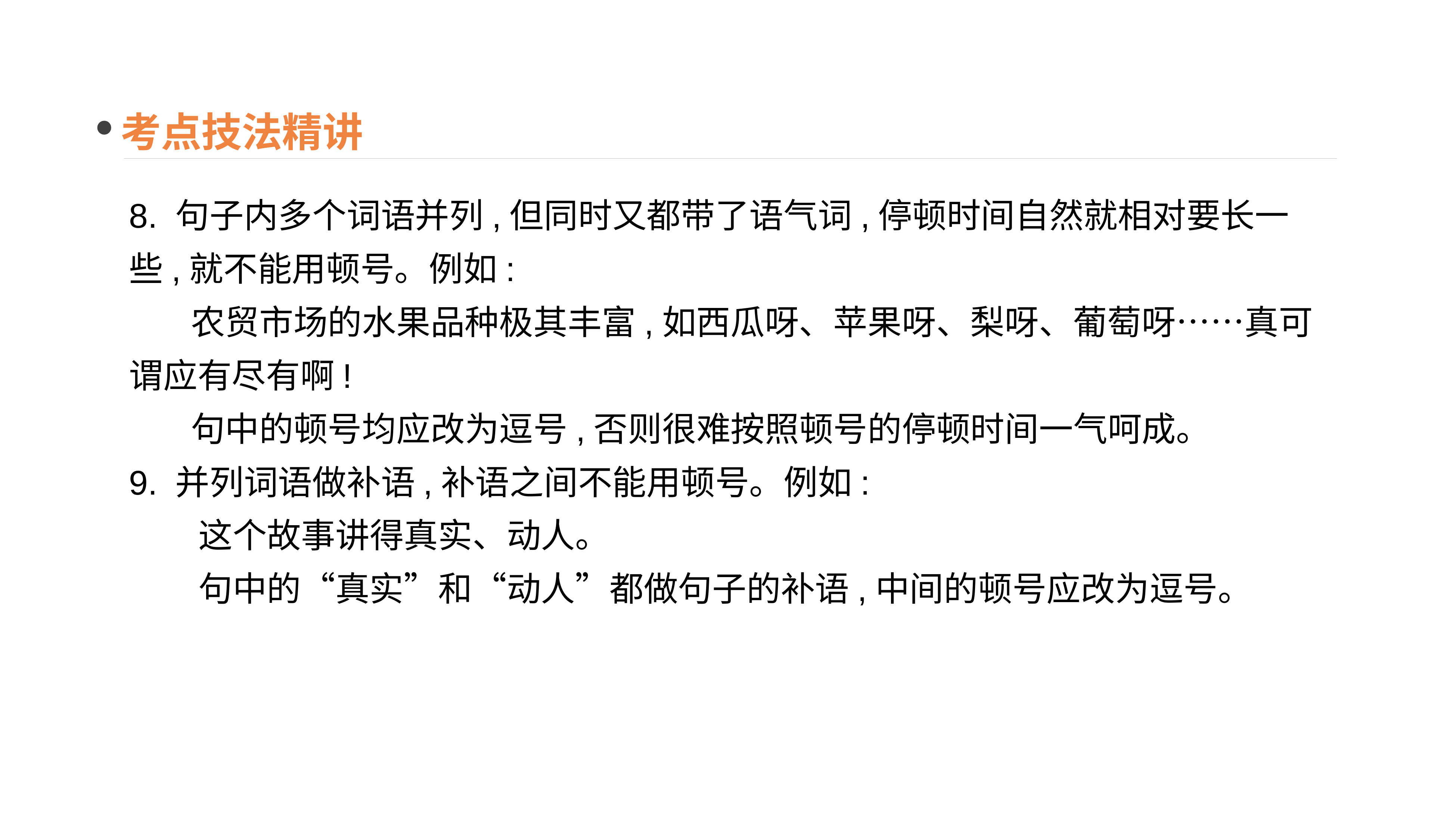

考点技法精讲

8. 句子内多个词语并列,但同时又都带了语气词,停顿时间自然就相对要长一些,就不能用顿号。例如:
       农贸市场的水果品种极其丰富,如西瓜呀、苹果呀、梨呀、葡萄呀……真可谓应有尽有啊!
       句中的顿号均应改为逗号,否则很难按照顿号的停顿时间一气呵成。
9. 并列词语做补语,补语之间不能用顿号。例如:
        这个故事讲得真实、动人。
        句中的“真实”和“动人”都做句子的补语,中间的顿号应改为逗号。